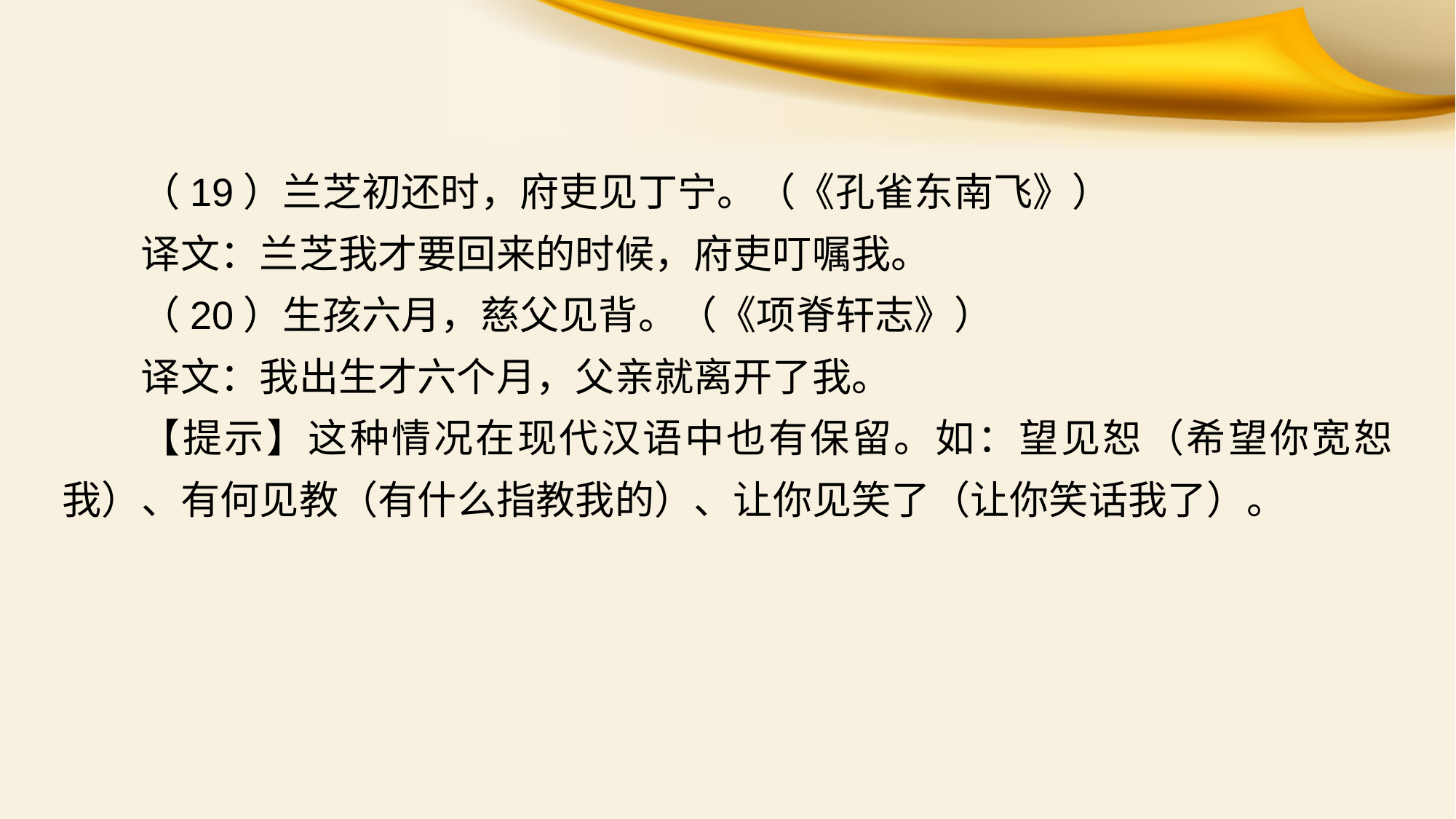

（19）兰芝初还时，府吏见丁宁。（《孔雀东南飞》）
译文：兰芝我才要回来的时候，府吏叮嘱我。
（20）生孩六月，慈父见背。（《项脊轩志》）
译文：我出生才六个月，父亲就离开了我。
【提示】这种情况在现代汉语中也有保留。如：望见恕（希望你宽恕我）、有何见教（有什么指教我的）、让你见笑了（让你笑话我了）。